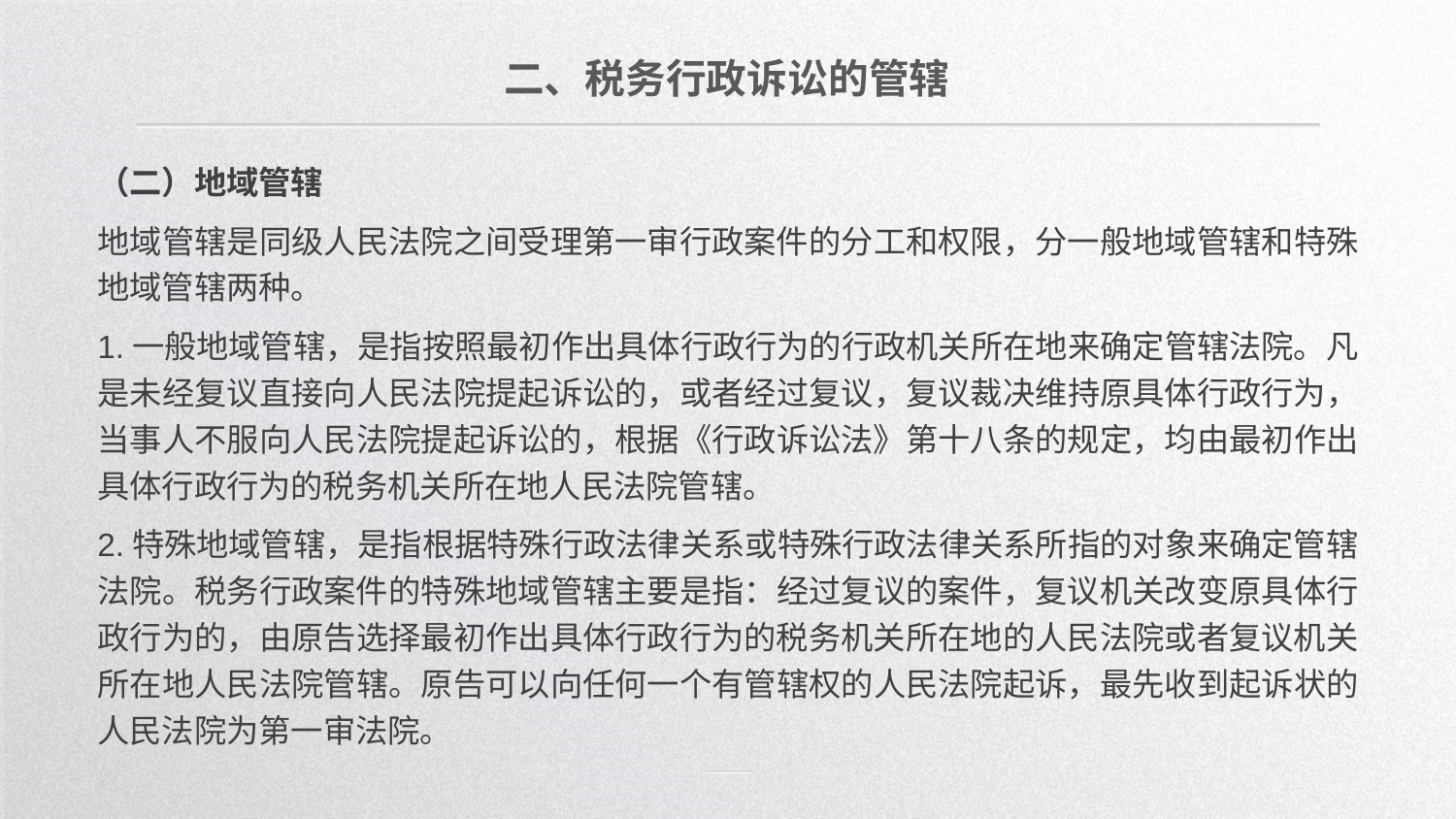

二、税务行政诉讼的管辖
（二）地域管辖
地域管辖是同级人民法院之间受理第一审行政案件的分工和权限，分一般地域管辖和特殊地域管辖两种。
1.一般地域管辖，是指按照最初作出具体行政行为的行政机关所在地来确定管辖法院。凡是未经复议直接向人民法院提起诉讼的，或者经过复议，复议裁决维持原具体行政行为，当事人不服向人民法院提起诉讼的，根据《行政诉讼法》第十八条的规定，均由最初作出具体行政行为的税务机关所在地人民法院管辖。
2.特殊地域管辖，是指根据特殊行政法律关系或特殊行政法律关系所指的对象来确定管辖法院。税务行政案件的特殊地域管辖主要是指：经过复议的案件，复议机关改变原具体行政行为的，由原告选择最初作出具体行政行为的税务机关所在地的人民法院或者复议机关所在地人民法院管辖。原告可以向任何一个有管辖权的人民法院起诉，最先收到起诉状的人民法院为第一审法院。